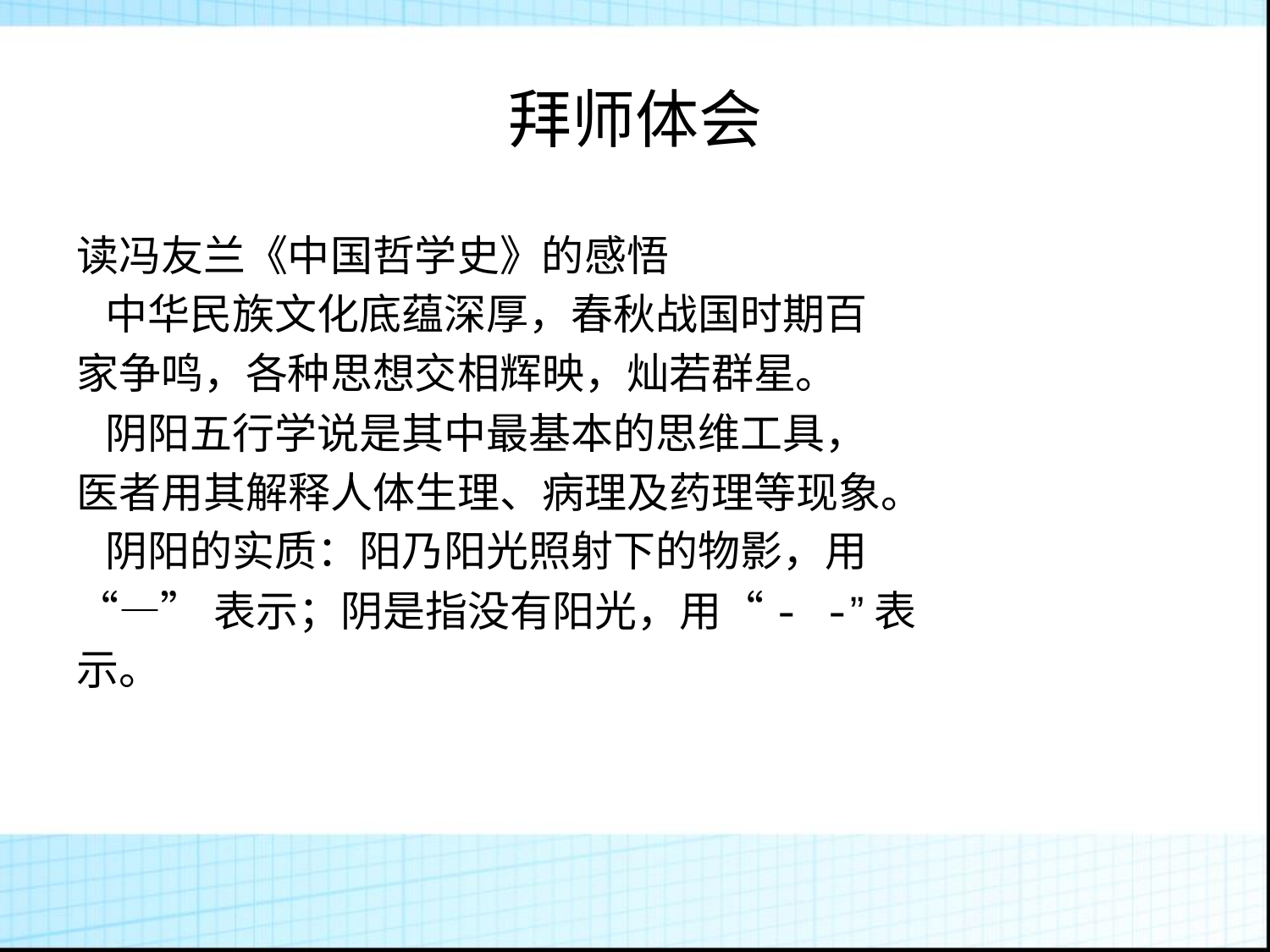

拜师体会
读冯友兰《中国哲学史》的感悟
  中华民族文化底蕴深厚，春秋战国时期百
家争鸣，各种思想交相辉映，灿若群星。
  阴阳五行学说是其中最基本的思维工具，
医者用其解释人体生理、病理及药理等现象。
  阴阳的实质：阳乃阳光照射下的物影，用
“—”表示；阴是指没有阳光，用“- -”表
示。